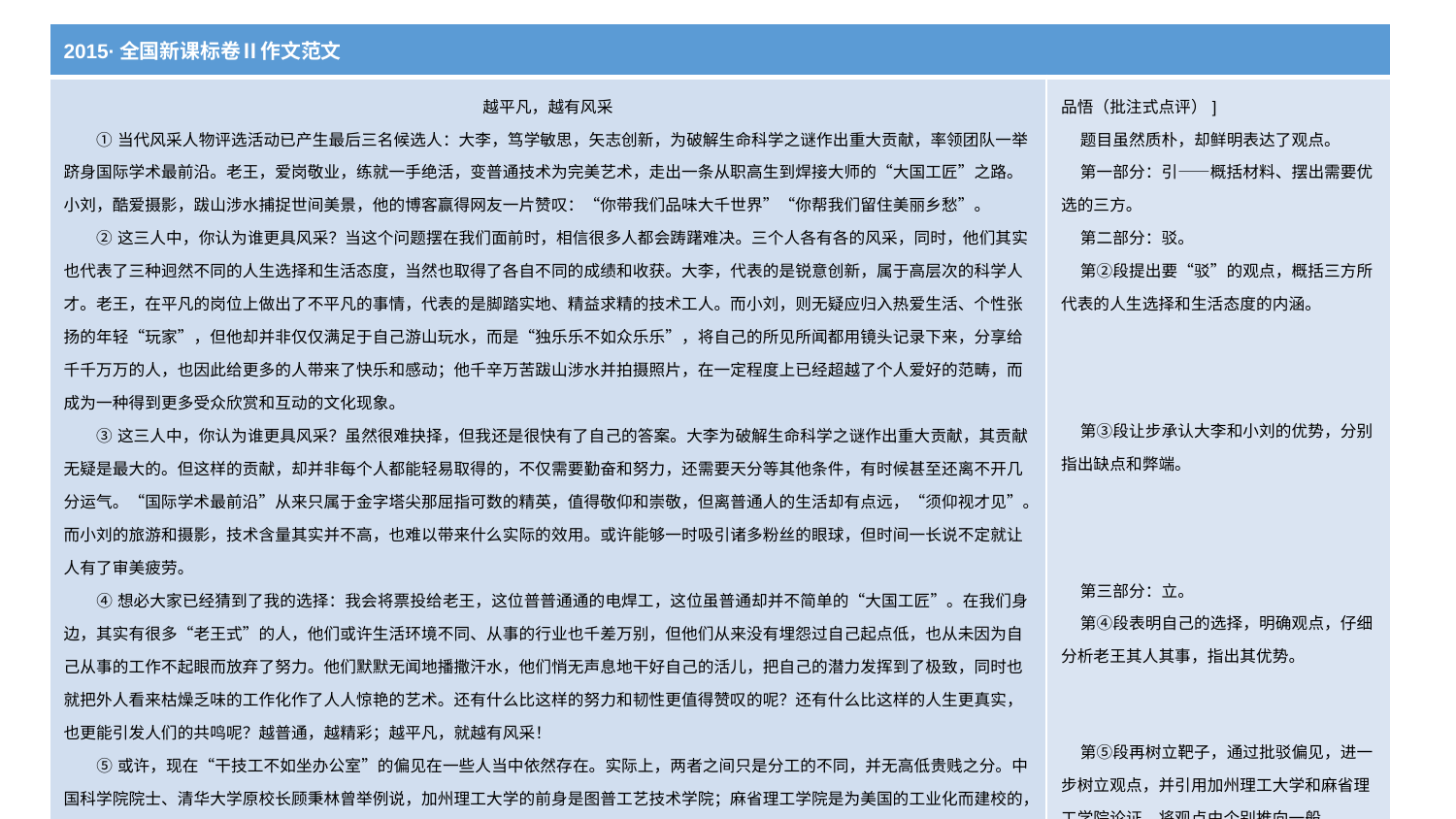

| 2015·全国新课标卷Ⅱ作文范文 |  |
| --- | --- |
| 越平凡，越有风采 ①当代风采人物评选活动已产生最后三名候选人：大李，笃学敏思，矢志创新，为破解生命科学之谜作出重大贡献，率领团队一举跻身国际学术最前沿。老王，爱岗敬业，练就一手绝活，变普通技术为完美艺术，走出一条从职高生到焊接大师的“大国工匠”之路。小刘，酷爱摄影，跋山涉水捕捉世间美景，他的博客赢得网友一片赞叹：“你带我们品味大千世界”“你帮我们留住美丽乡愁”。 ②这三人中，你认为谁更具风采？当这个问题摆在我们面前时，相信很多人都会踌躇难决。三个人各有各的风采，同时，他们其实也代表了三种迥然不同的人生选择和生活态度，当然也取得了各自不同的成绩和收获。大李，代表的是锐意创新，属于高层次的科学人才。老王，在平凡的岗位上做出了不平凡的事情，代表的是脚踏实地、精益求精的技术工人。而小刘，则无疑应归入热爱生活、个性张扬的年轻“玩家”，但他却并非仅仅满足于自己游山玩水，而是“独乐乐不如众乐乐”，将自己的所见所闻都用镜头记录下来，分享给千千万万的人，也因此给更多的人带来了快乐和感动；他千辛万苦跋山涉水并拍摄照片，在一定程度上已经超越了个人爱好的范畴，而成为一种得到更多受众欣赏和互动的文化现象。 ③这三人中，你认为谁更具风采？虽然很难抉择，但我还是很快有了自己的答案。大李为破解生命科学之谜作出重大贡献，其贡献无疑是最大的。但这样的贡献，却并非每个人都能轻易取得的，不仅需要勤奋和努力，还需要天分等其他条件，有时候甚至还离不开几分运气。“国际学术最前沿”从来只属于金字塔尖那屈指可数的精英，值得敬仰和崇敬，但离普通人的生活却有点远，“须仰视才见”。而小刘的旅游和摄影，技术含量其实并不高，也难以带来什么实际的效用。或许能够一时吸引诸多粉丝的眼球，但时间一长说不定就让人有了审美疲劳。 ④想必大家已经猜到了我的选择：我会将票投给老王，这位普普通通的电焊工，这位虽普通却并不简单的“大国工匠”。在我们身边，其实有很多“老王式”的人，他们或许生活环境不同、从事的行业也千差万别，但他们从来没有埋怨过自己起点低，也从未因为自己从事的工作不起眼而放弃了努力。他们默默无闻地播撒汗水，他们悄无声息地干好自己的活儿，把自己的潜力发挥到了极致，同时也就把外人看来枯燥乏味的工作化作了人人惊艳的艺术。还有什么比这样的努力和韧性更值得赞叹的呢？还有什么比这样的人生更真实，也更能引发人们的共鸣呢？越普通，越精彩；越平凡，就越有风采！ ⑤或许，现在“干技工不如坐办公室”的偏见在一些人当中依然存在。实际上，两者之间只是分工的不同，并无高低贵贱之分。中国科学院院士、清华大学原校长顾秉林曾举例说，加州理工大学的前身是图普工艺技术学院；麻省理工学院是为美国的工业化而建校的，校训是“Mind and Hand”(理论与实践并重)。两所世界顶级学府，不约而同都将吉祥物定为“海狸”——向自然界的筑坝高手表示致敬。世界知名学府很多都是从应用技术教育“起家”，紧随国家的社会经济战略转型、紧密联系实践，参与最前沿的工程和相关研究。 ⑥目前，我国已进入产业转型的关键时期，对职业技术人才的需求非常旺盛。老王如果能够当选“当代风采人物”，无疑会起到非常良好的社会引导和带动作用。所以，不仅我会将票投给老王，相信很多朋友也会跟我一样。你说呢？ | 品悟（批注式点评）]  题目虽然质朴，却鲜明表达了观点。  第一部分：引——概括材料、摆出需要优选的三方。  第二部分：驳。 第②段提出要“驳”的观点，概括三方所代表的人生选择和生活态度的内涵。        第③段让步承认大李和小刘的优势，分别指出缺点和弊端。      第三部分：立。  第④段表明自己的选择，明确观点，仔细分析老王其人其事，指出其优势。    第⑤段再树立靶子，通过批驳偏见，进一步树立观点，并引用加州理工大学和麻省理工学院论证，将观点由个别推向一般。     第四步：结——回扣材料，作结论。 |